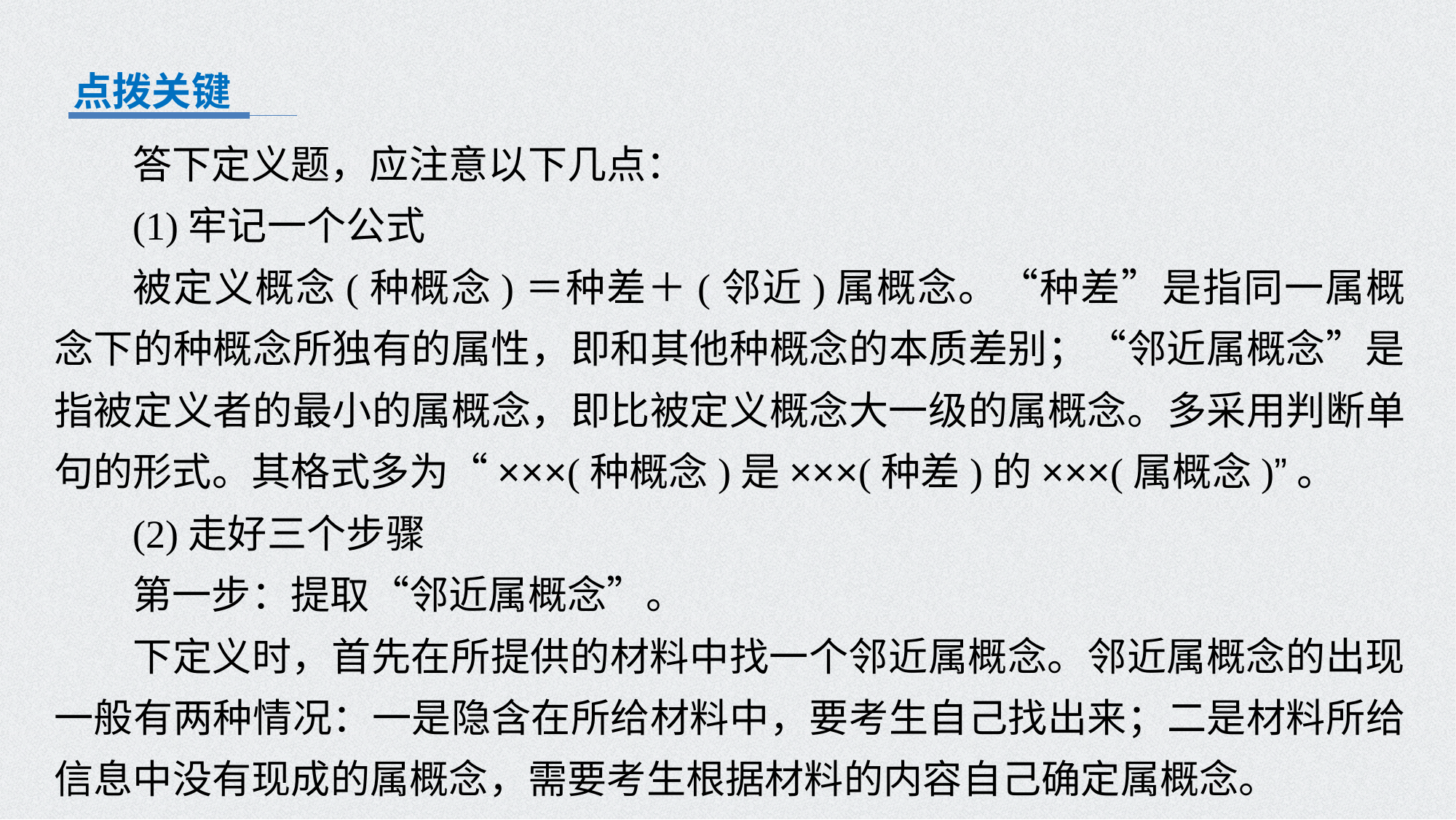

点拨关键
答下定义题，应注意以下几点：
(1)牢记一个公式
被定义概念(种概念)＝种差＋(邻近)属概念。“种差”是指同一属概念下的种概念所独有的属性，即和其他种概念的本质差别；“邻近属概念”是指被定义者的最小的属概念，即比被定义概念大一级的属概念。多采用判断单句的形式。其格式多为“×××(种概念)是×××(种差)的×××(属概念)”。
(2)走好三个步骤
第一步：提取“邻近属概念”。
下定义时，首先在所提供的材料中找一个邻近属概念。邻近属概念的出现一般有两种情况：一是隐含在所给材料中，要考生自己找出来；二是材料所给信息中没有现成的属概念，需要考生根据材料的内容自己确定属概念。